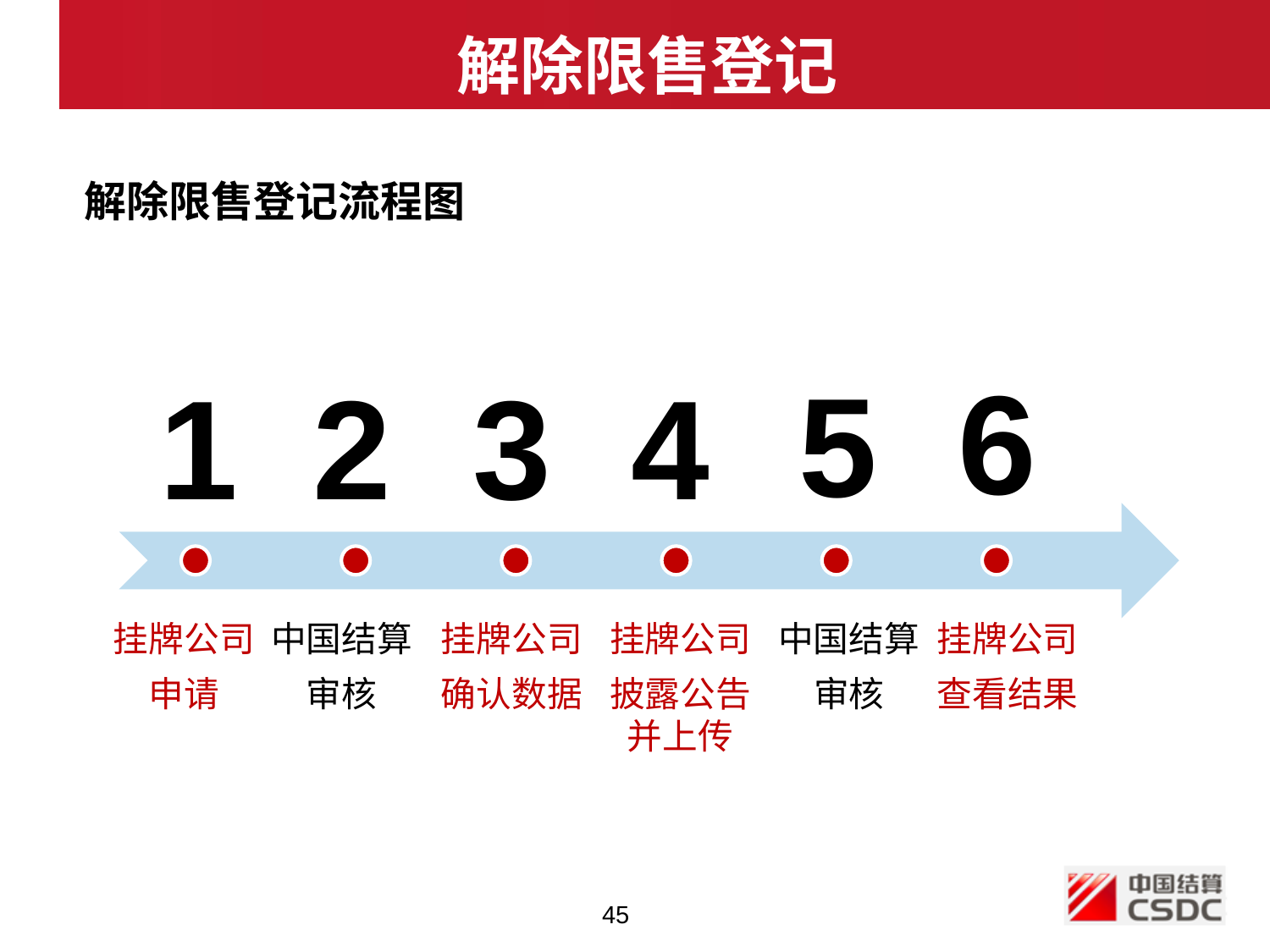

解除限售登记
解除限售登记流程图
6
5
1
2
3
4

挂牌公司
申请
中国结算
审核
挂牌公司
确认数据
挂牌公司
披露公告并上传
中国结算
审核
挂牌公司
查看结果
45